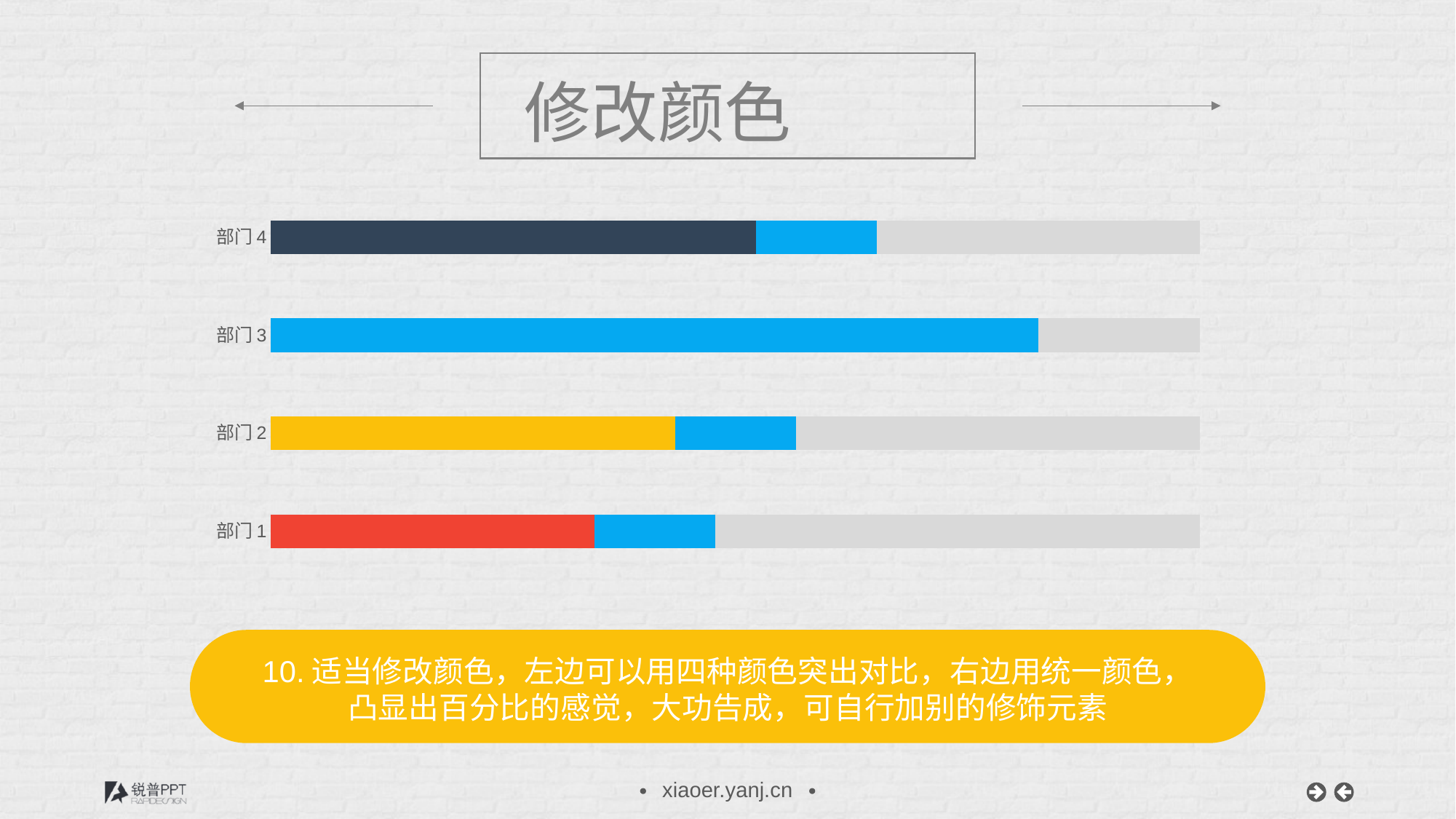

修改颜色

### Chart

| Category | 数据填入 | 固定值 | 固定列 |
|---|---|---|---|
| 部门1 | 0.4 | 0.15 | 0.6 |
| 部门2 | 0.5 | 0.15 | 0.5 |
| 部门3 | 0.8 | 0.15 | 0.19999999999999996 |
| 部门4 | 0.6 | 0.15 | 0.4 |
10.适当修改颜色，左边可以用四种颜色突出对比，右边用统一颜色，凸显出百分比的感觉，大功告成，可自行加别的修饰元素